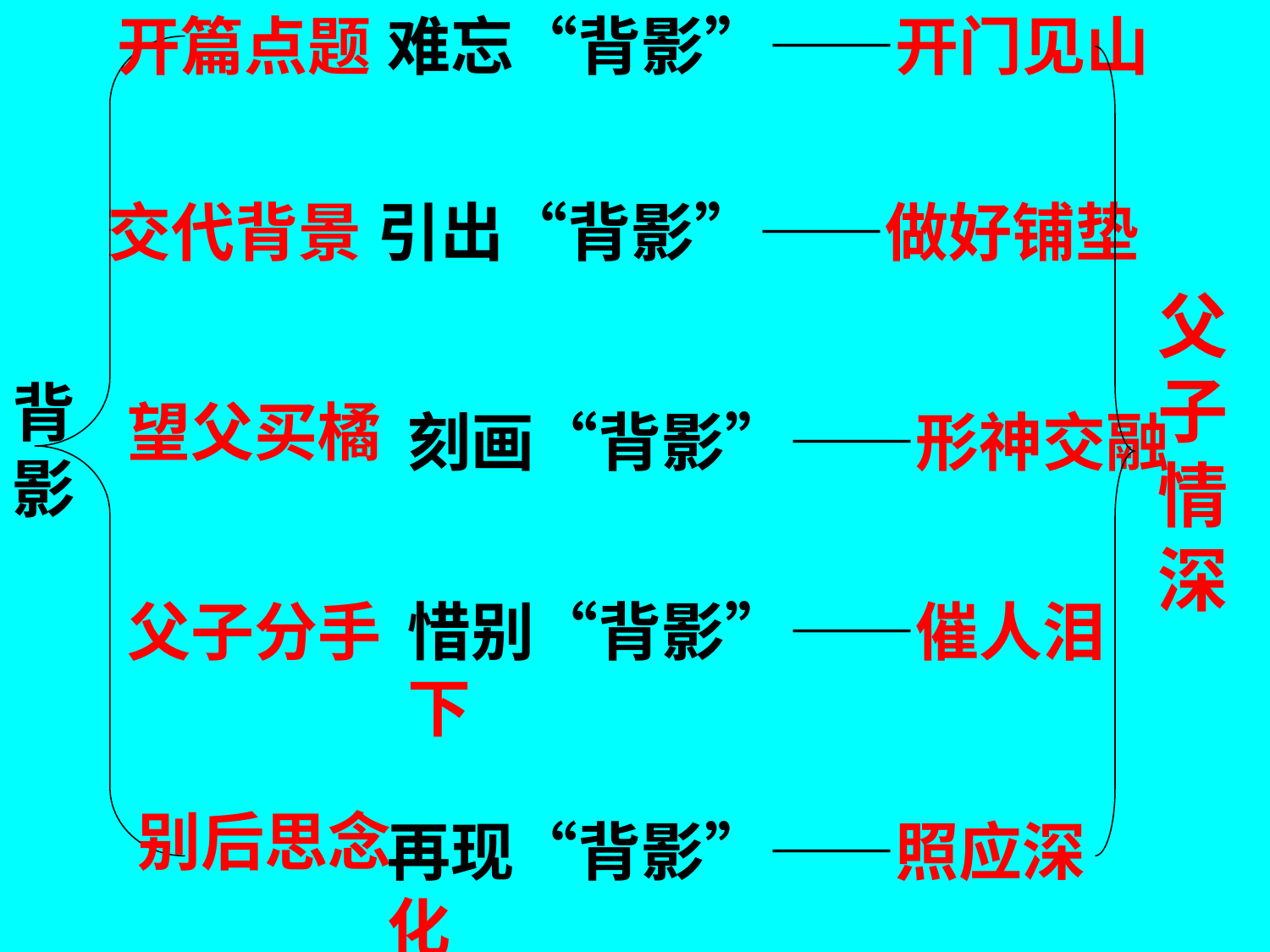

开篇点题
难忘“背影”——开门见山

#

交代背景
引出“背影”——做好铺垫
父子情深
背影
望父买橘
刻画“背影”——形神交融

父子分手
惜别“背影”——催人泪下
别后思念
再现“背影”——照应深化